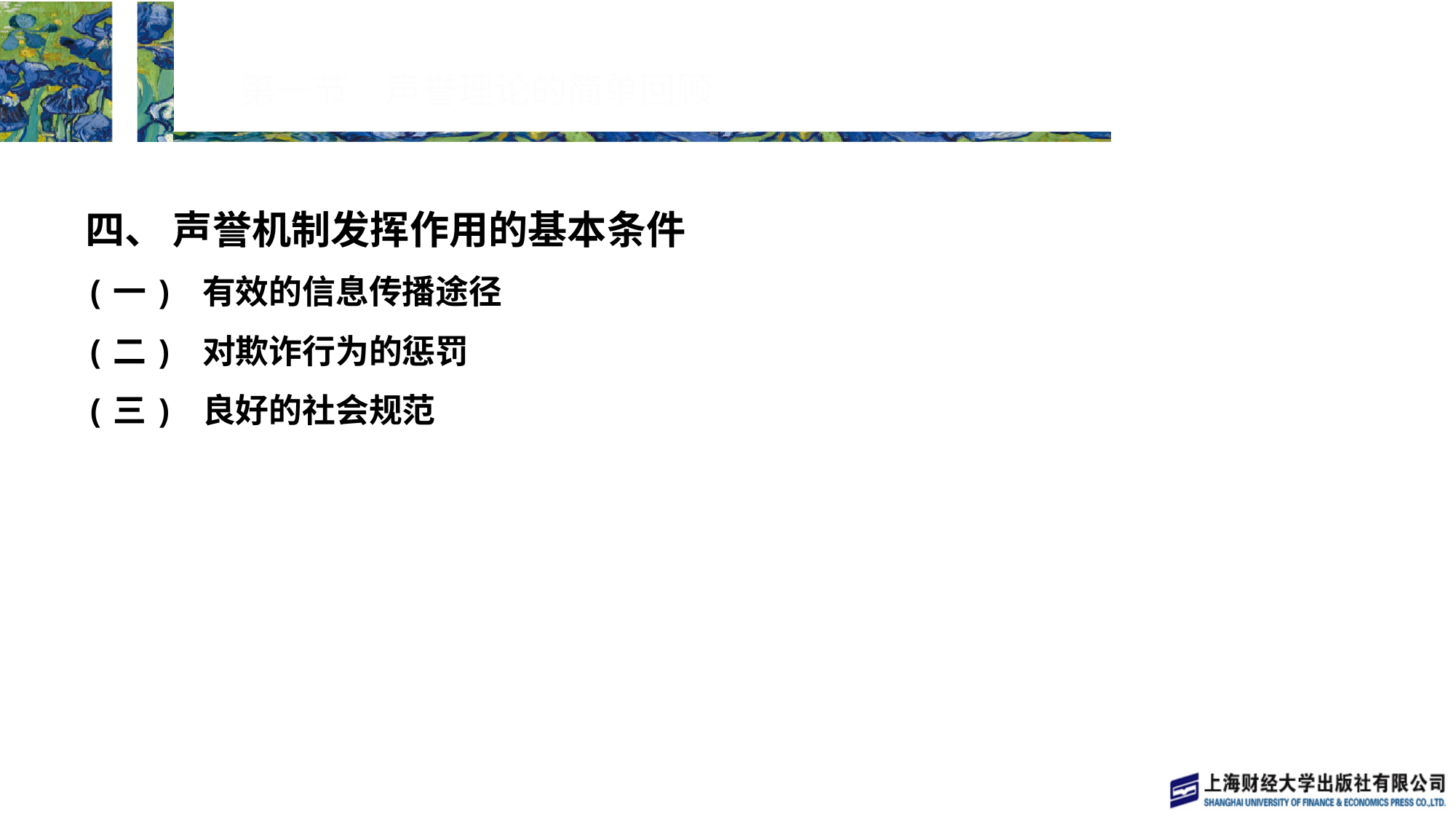

# 第一节　声誉理论的简单回顾
四、 声誉机制发挥作用的基本条件
(一) 有效的信息传播途径
(二) 对欺诈行为的惩罚
(三) 良好的社会规范